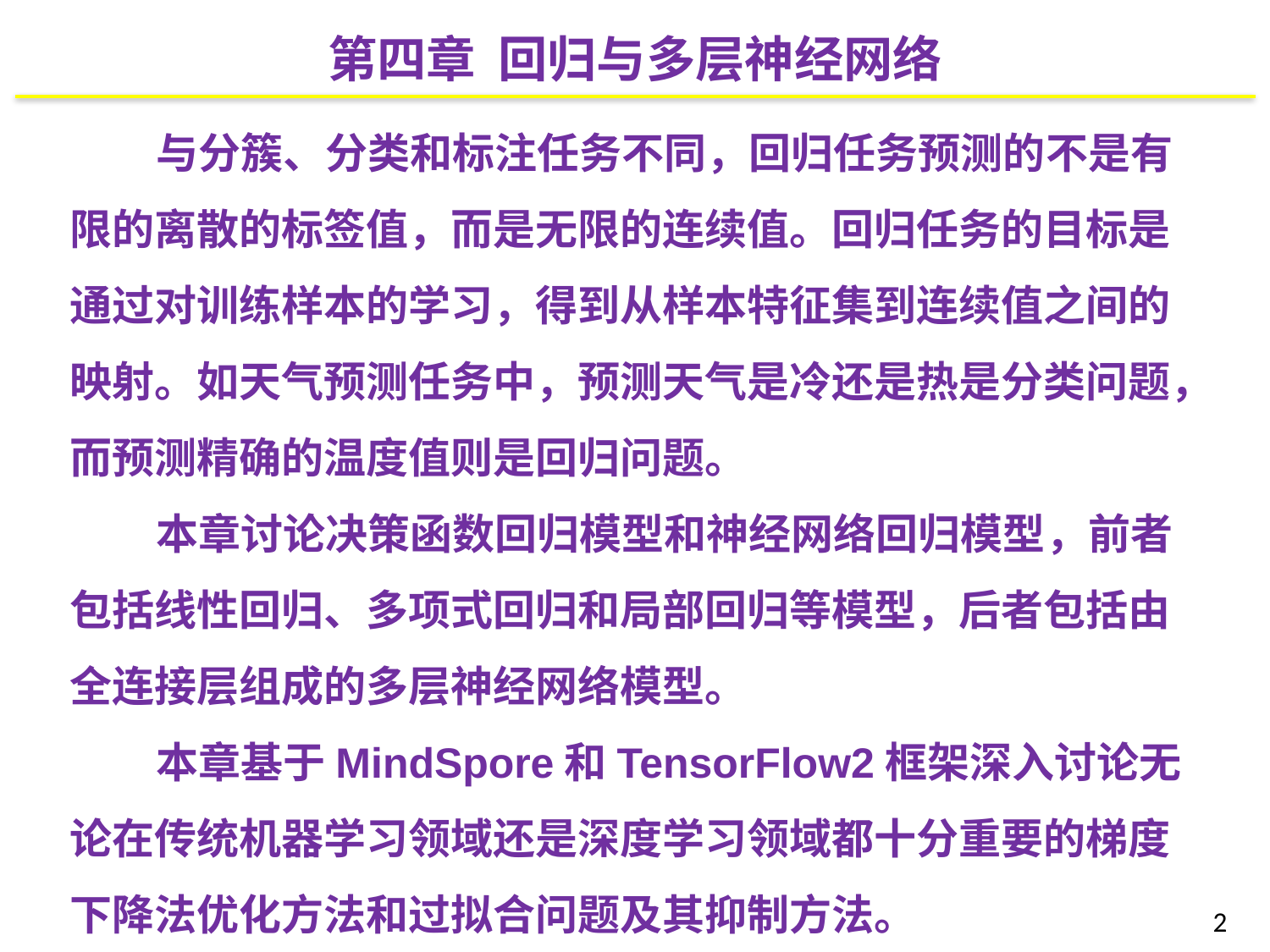

第四章  回归与多层神经网络
        与分簇、分类和标注任务不同，回归任务预测的不是有限的离散的标签值，而是无限的连续值。回归任务的目标是通过对训练样本的学习，得到从样本特征集到连续值之间的映射。如天气预测任务中，预测天气是冷还是热是分类问题，而预测精确的温度值则是回归问题。
        本章讨论决策函数回归模型和神经网络回归模型，前者包括线性回归、多项式回归和局部回归等模型，后者包括由全连接层组成的多层神经网络模型。
        本章基于MindSpore和TensorFlow2框架深入讨论无论在传统机器学习领域还是深度学习领域都十分重要的梯度下降法优化方法和过拟合问题及其抑制方法。
2